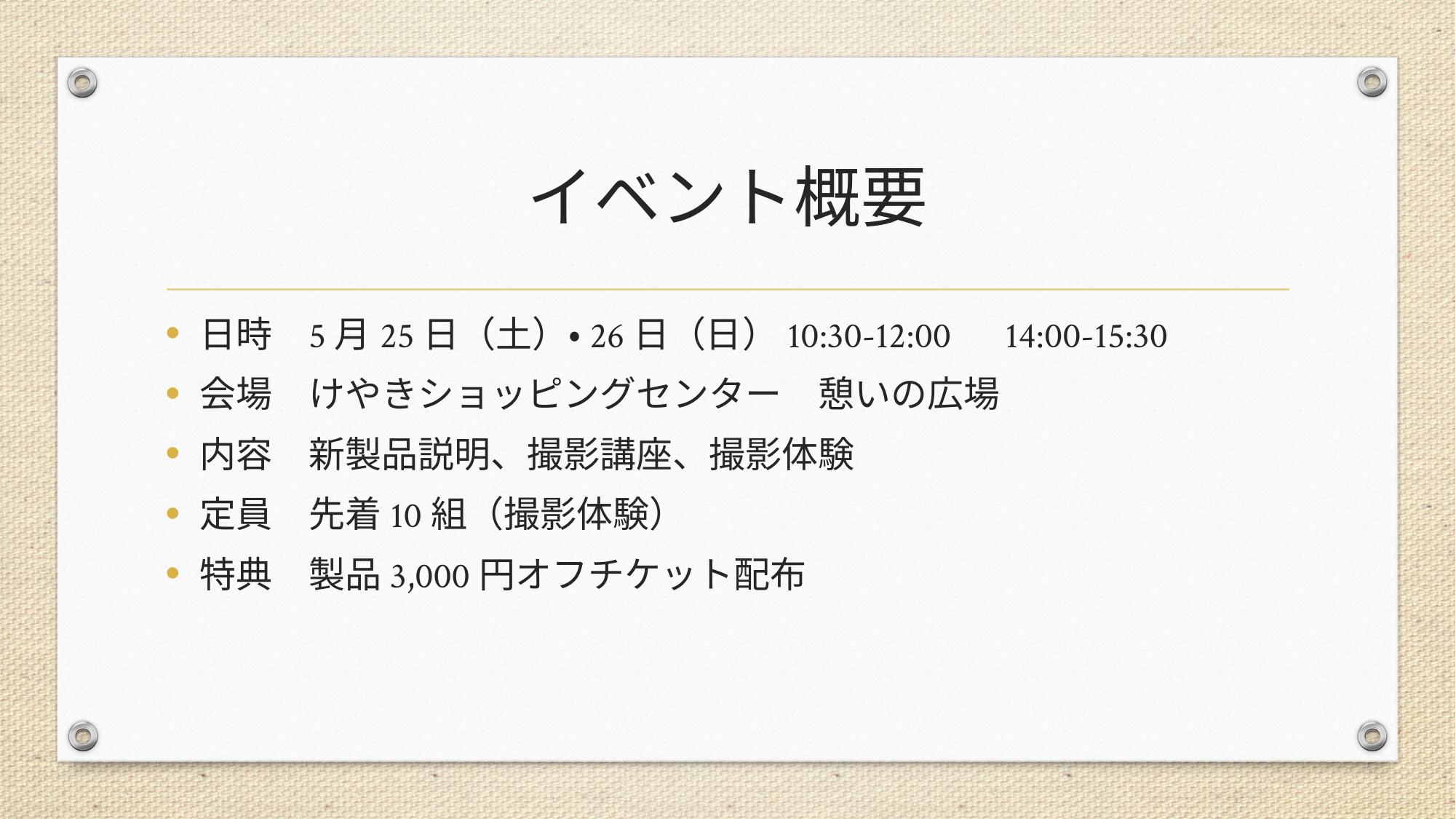

# イベント概要
日時	5月25日（土）・26日（日）10:30-12:00　14:00-15:30
会場	けやきショッピングセンター　憩いの広場
内容	新製品説明、撮影講座、撮影体験
定員	先着10組（撮影体験）
特典	製品3,000円オフチケット配布